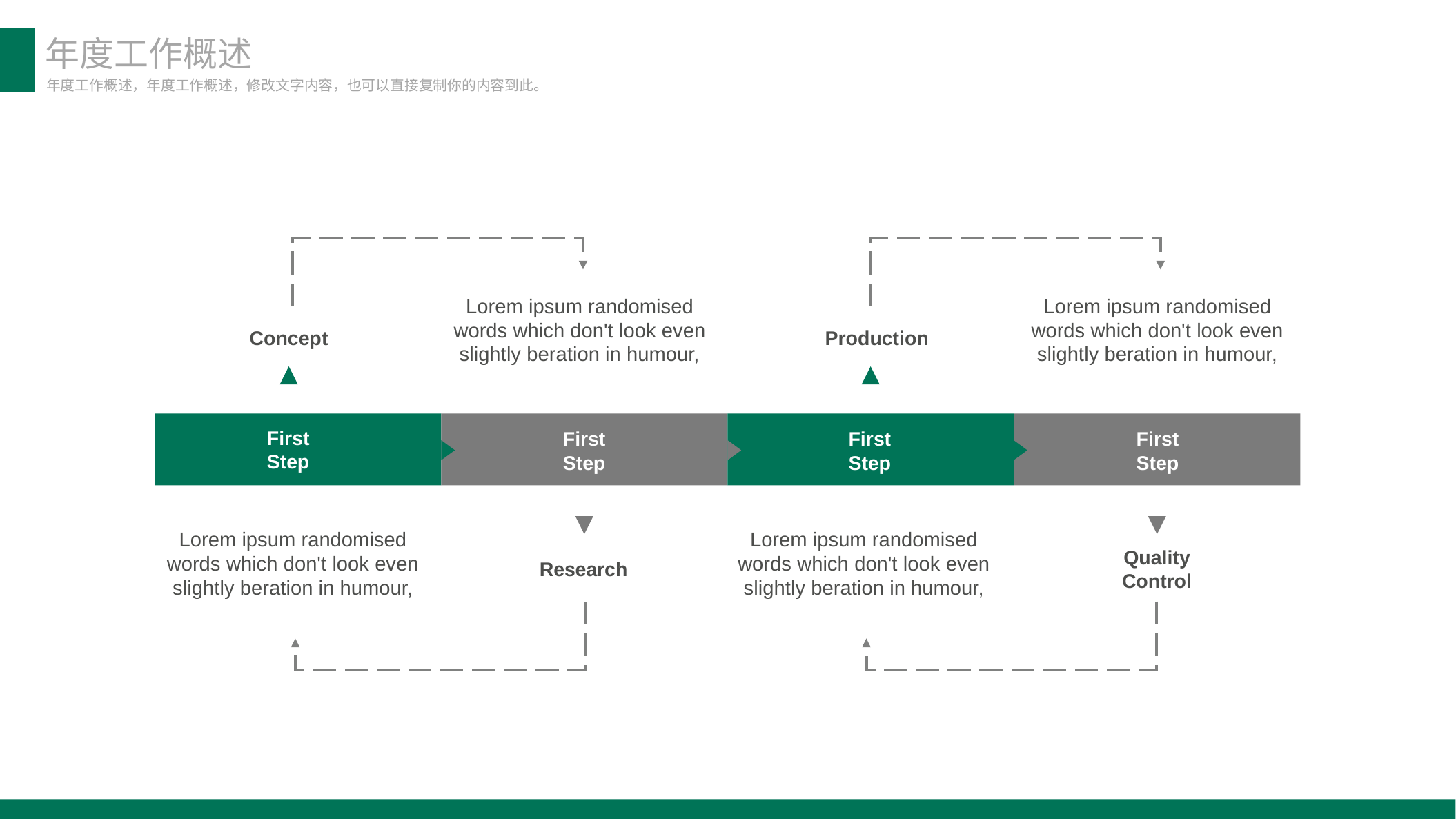

年度工作概述
年度工作概述，年度工作概述，修改文字内容，也可以直接复制你的内容到此。

Lorem ipsum randomised words which don't look even slightly beration in humour,
Lorem ipsum randomised words which don't look even slightly beration in humour,
Concept
Production

First Step
First Step
First Step
First Step

Lorem ipsum randomised words which don't look even slightly beration in humour,
Lorem ipsum randomised words which don't look even slightly beration in humour,
Research
Quality Control